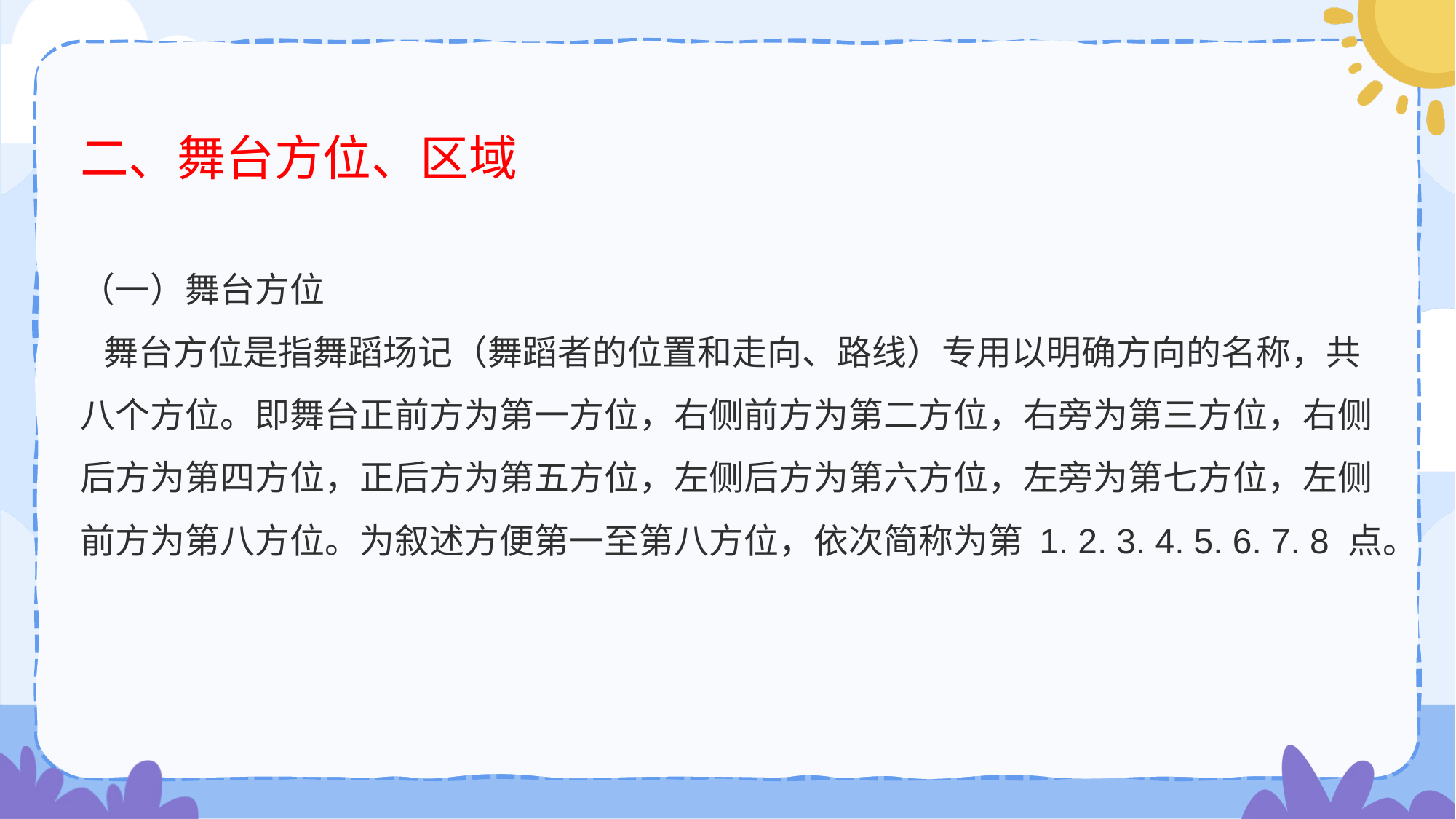

# 二、舞台方位、区域
（一）舞台方位
   舞台方位是指舞蹈场记（舞蹈者的位置和走向、路线）专用以明确方向的名称，共八个方位。即舞台正前方为第一方位，右侧前方为第二方位，右旁为第三方位，右侧后方为第四方位，正后方为第五方位，左侧后方为第六方位，左旁为第七方位，左侧前方为第八方位。为叙述方便第一至第八方位，依次简称为第 1. 2. 3. 4. 5. 6. 7. 8 点。